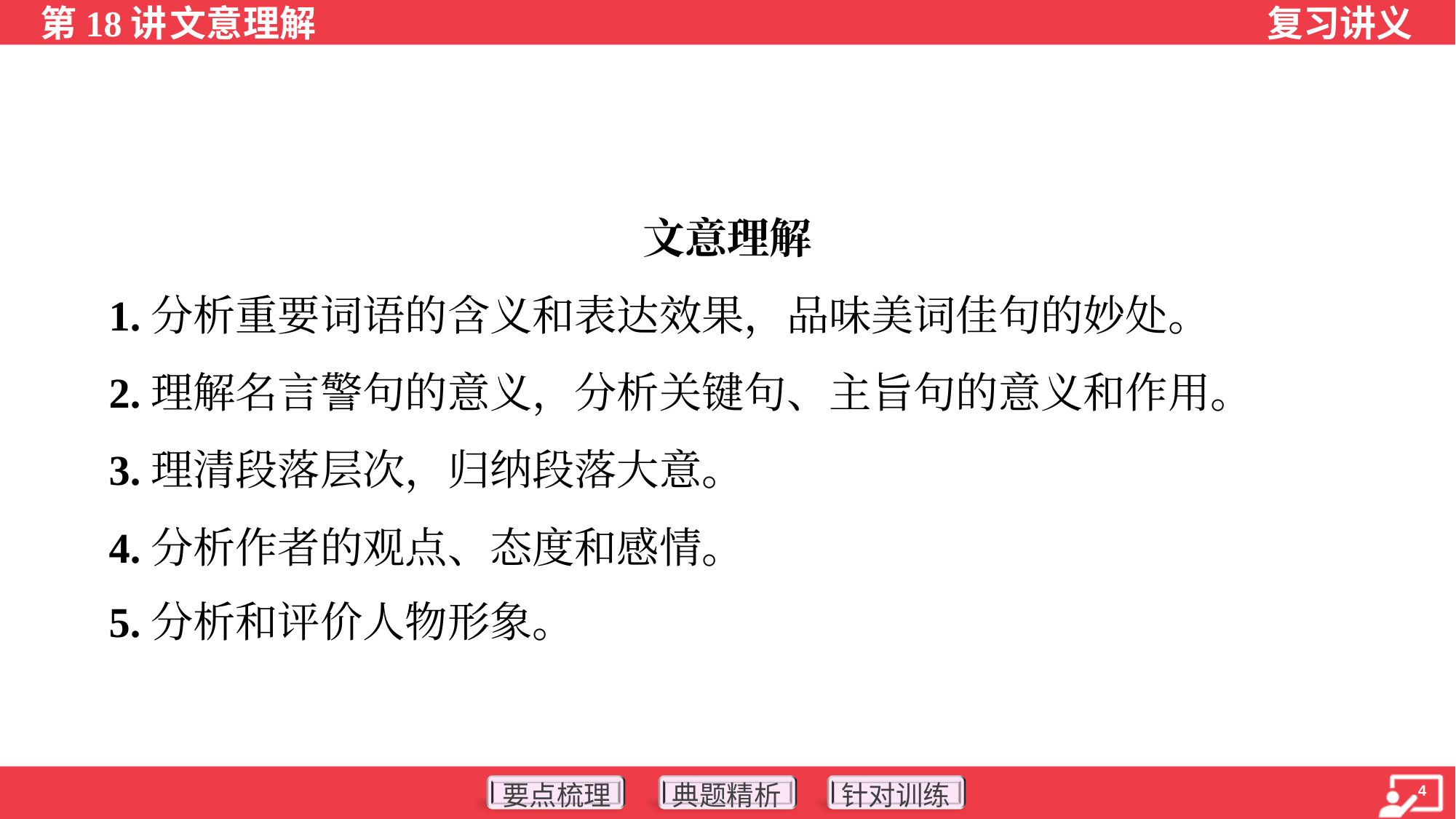

文意理解
    1.分析重要词语的含义和表达效果，品味美词佳句的妙处。
    2.理解名言警句的意义，分析关键句、主旨句的意义和作用。
    3.理清段落层次，归纳段落大意。
    4.分析作者的观点、态度和感情。
    5.分析和评价人物形象。